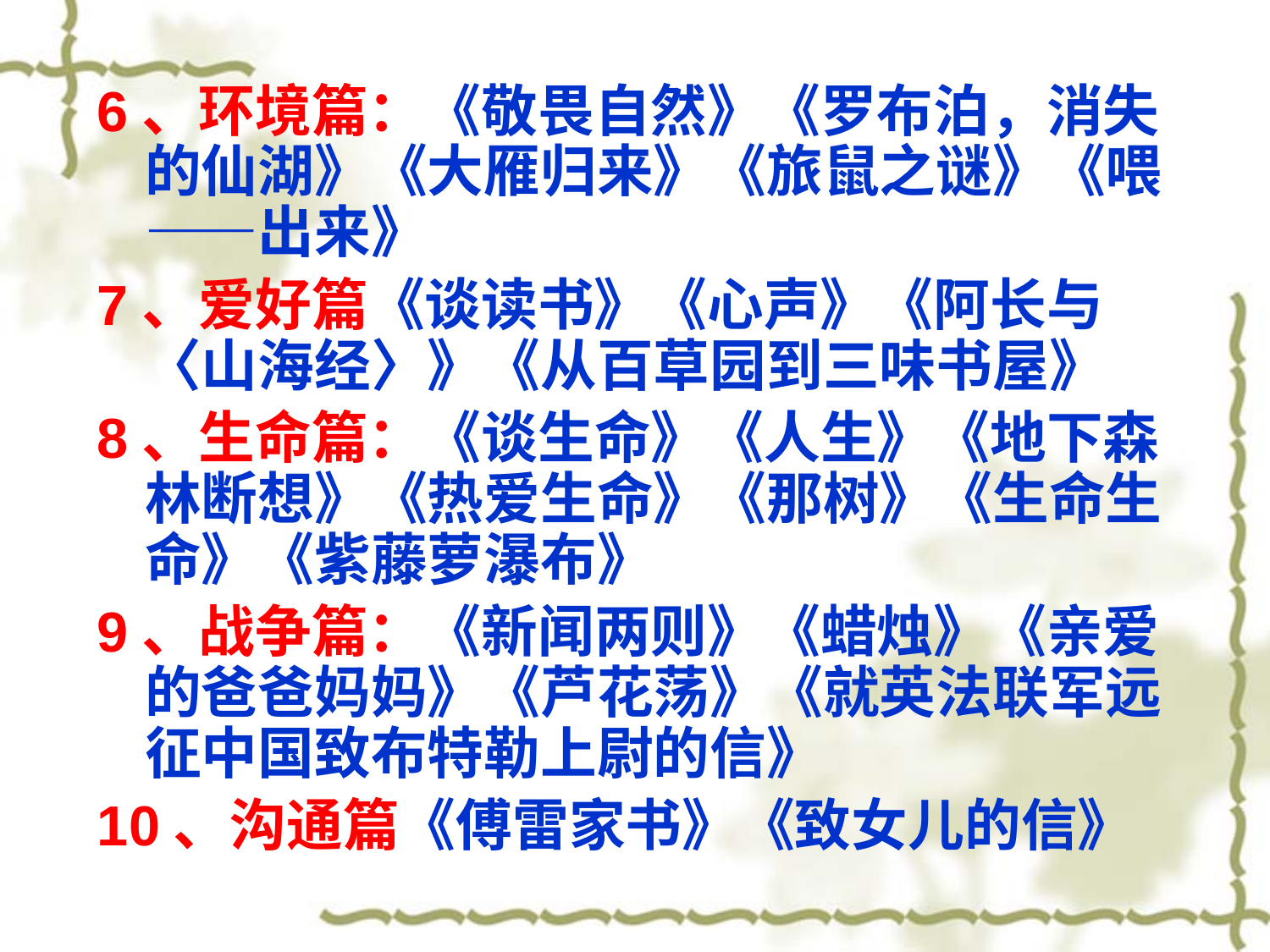

6、环境篇：《敬畏自然》《罗布泊，消失的仙湖》《大雁归来》《旅鼠之谜》《喂——出来》
7、爱好篇《谈读书》《心声》《阿长与〈山海经〉》《从百草园到三味书屋》
8、生命篇：《谈生命》《人生》《地下森林断想》《热爱生命》《那树》《生命生命》《紫藤萝瀑布》
9、战争篇：《新闻两则》《蜡烛》《亲爱的爸爸妈妈》《芦花荡》《就英法联军远征中国致布特勒上尉的信》
10、沟通篇《傅雷家书》《致女儿的信》
38